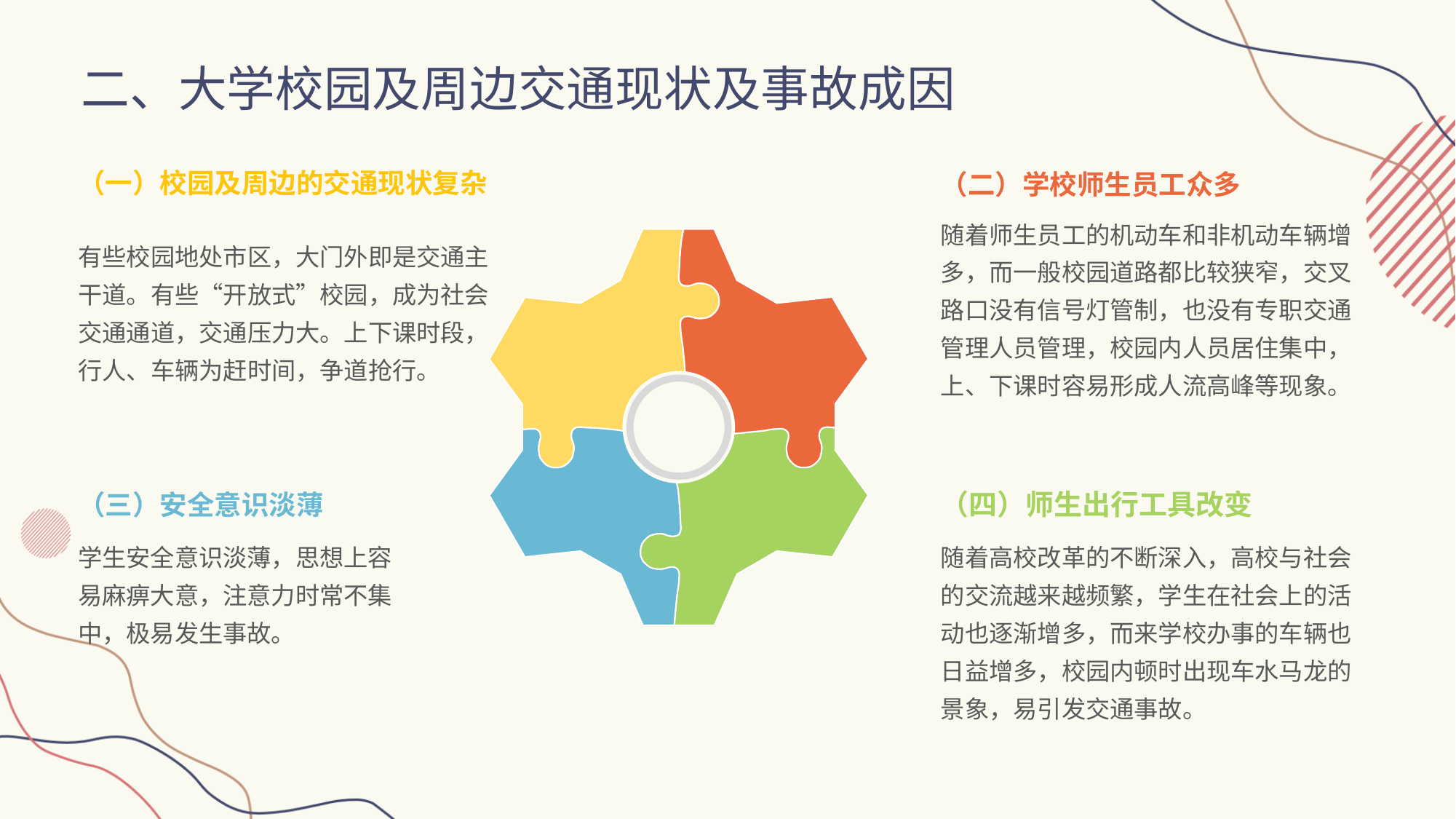

二、大学校园及周边交通现状及事故成因
（一）校园及周边的交通现状复杂
（二）学校师生员工众多
随着师生员工的机动车和非机动车辆增多，而一般校园道路都比较狭窄，交叉路口没有信号灯管制，也没有专职交通管理人员管理，校园内人员居住集中，上、下课时容易形成人流高峰等现象。
有些校园地处市区，大门外即是交通主干道。有些“开放式”校园，成为社会交通通道，交通压力大。上下课时段，行人、车辆为赶时间，争道抢行。

（三）安全意识淡薄
（四）师生出行工具改变
学生安全意识淡薄，思想上容易麻痹大意，注意力时常不集中，极易发生事故。
随着高校改革的不断深入，高校与社会的交流越来越频繁，学生在社会上的活动也逐渐增多，而来学校办事的车辆也日益增多，校园内顿时出现车水马龙的景象，易引发交通事故。